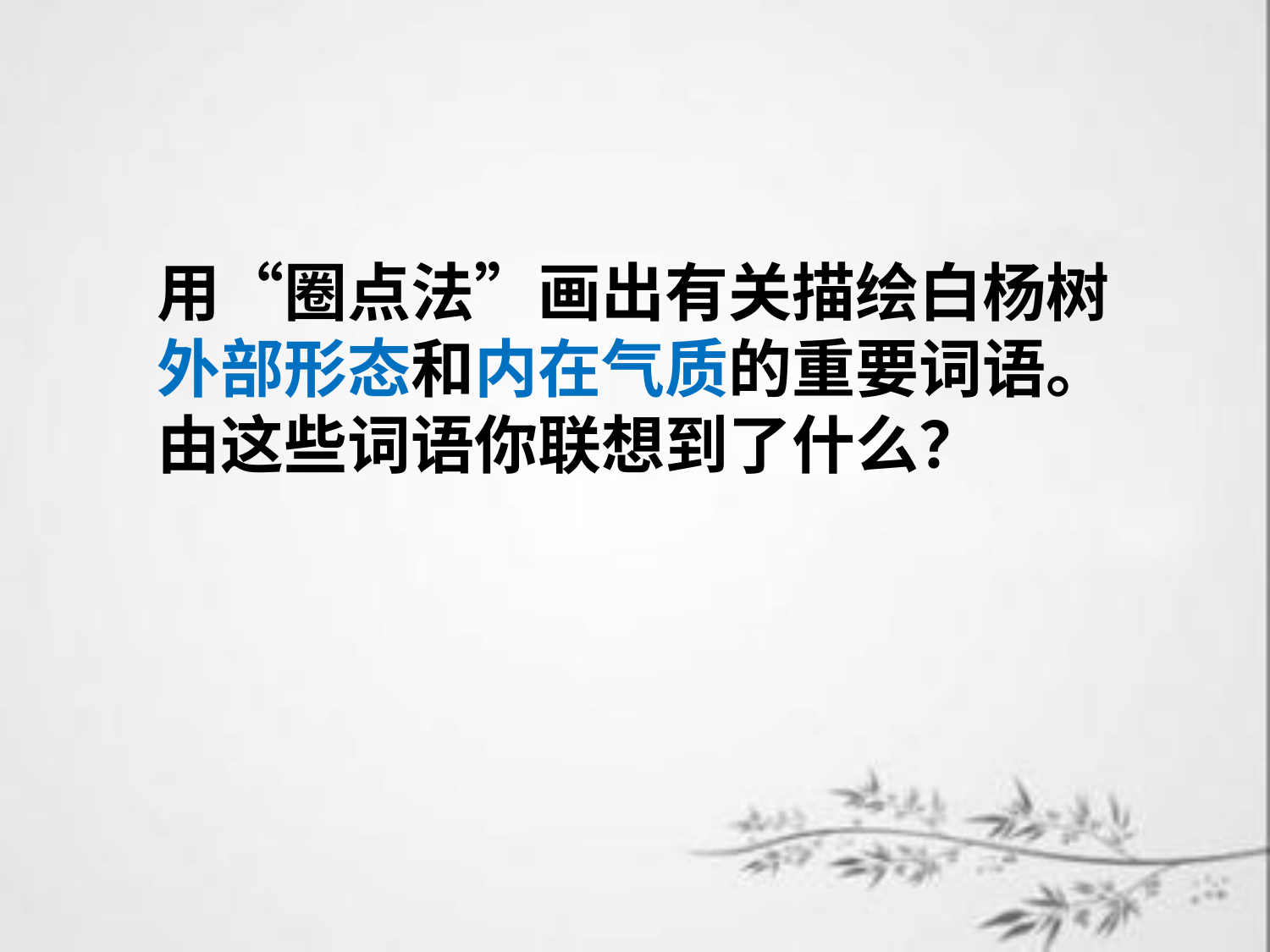

用“圈点法”画出有关描绘白杨树外部形态和内在气质的重要词语。由这些词语你联想到了什么？